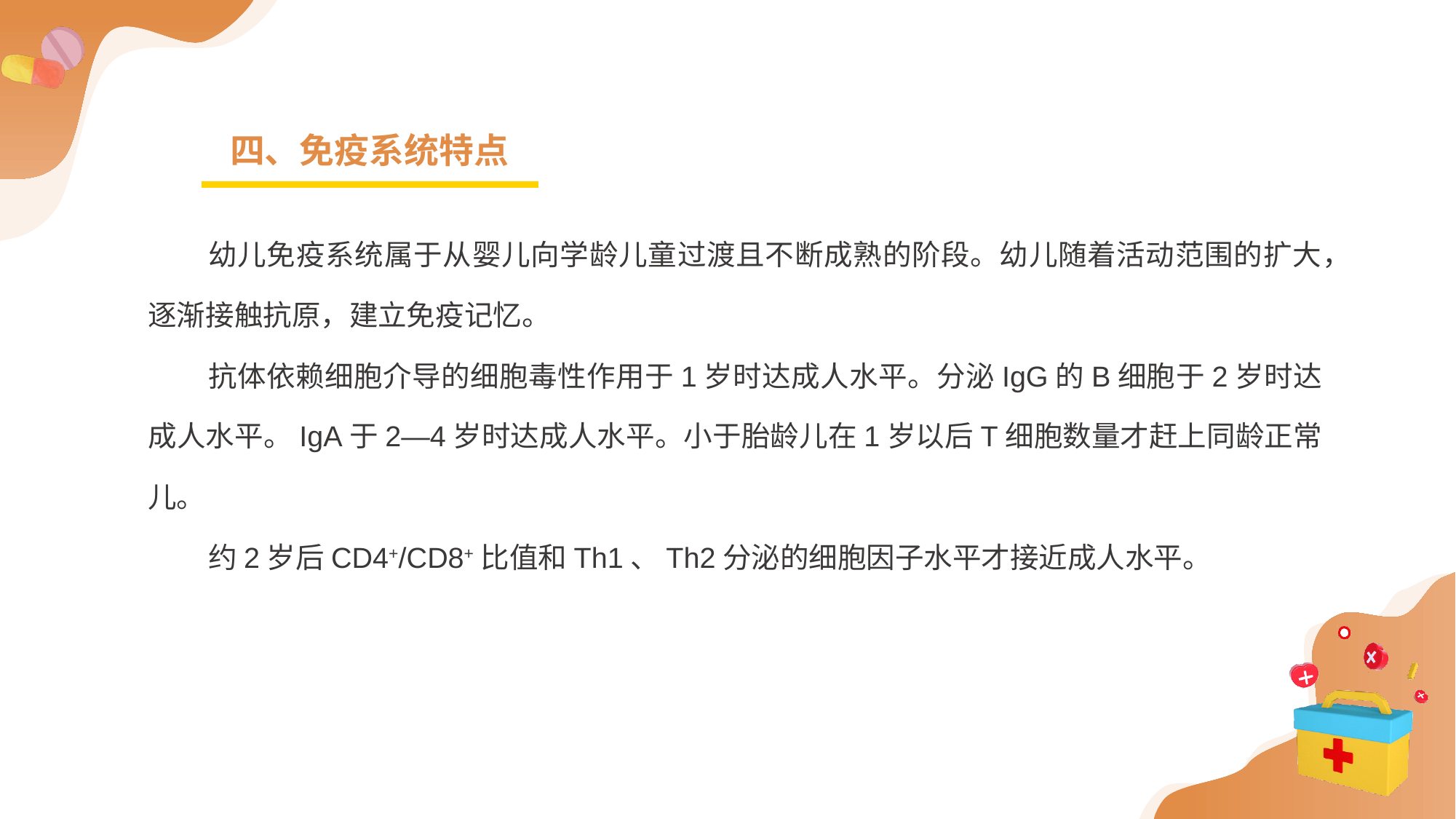

四、免疫系统特点
幼儿免疫系统属于从婴儿向学龄儿童过渡且不断成熟的阶段。幼儿随着活动范围的扩大，逐渐接触抗原，建立免疫记忆。
抗体依赖细胞介导的细胞毒性作用于1岁时达成人水平。分泌IgG的B细胞于2岁时达成人水平。IgA于2—4岁时达成人水平。小于胎龄儿在1岁以后T细胞数量才赶上同龄正常儿。
约2岁后CD4+/CD8+比值和Th1、Th2分泌的细胞因子水平才接近成人水平。